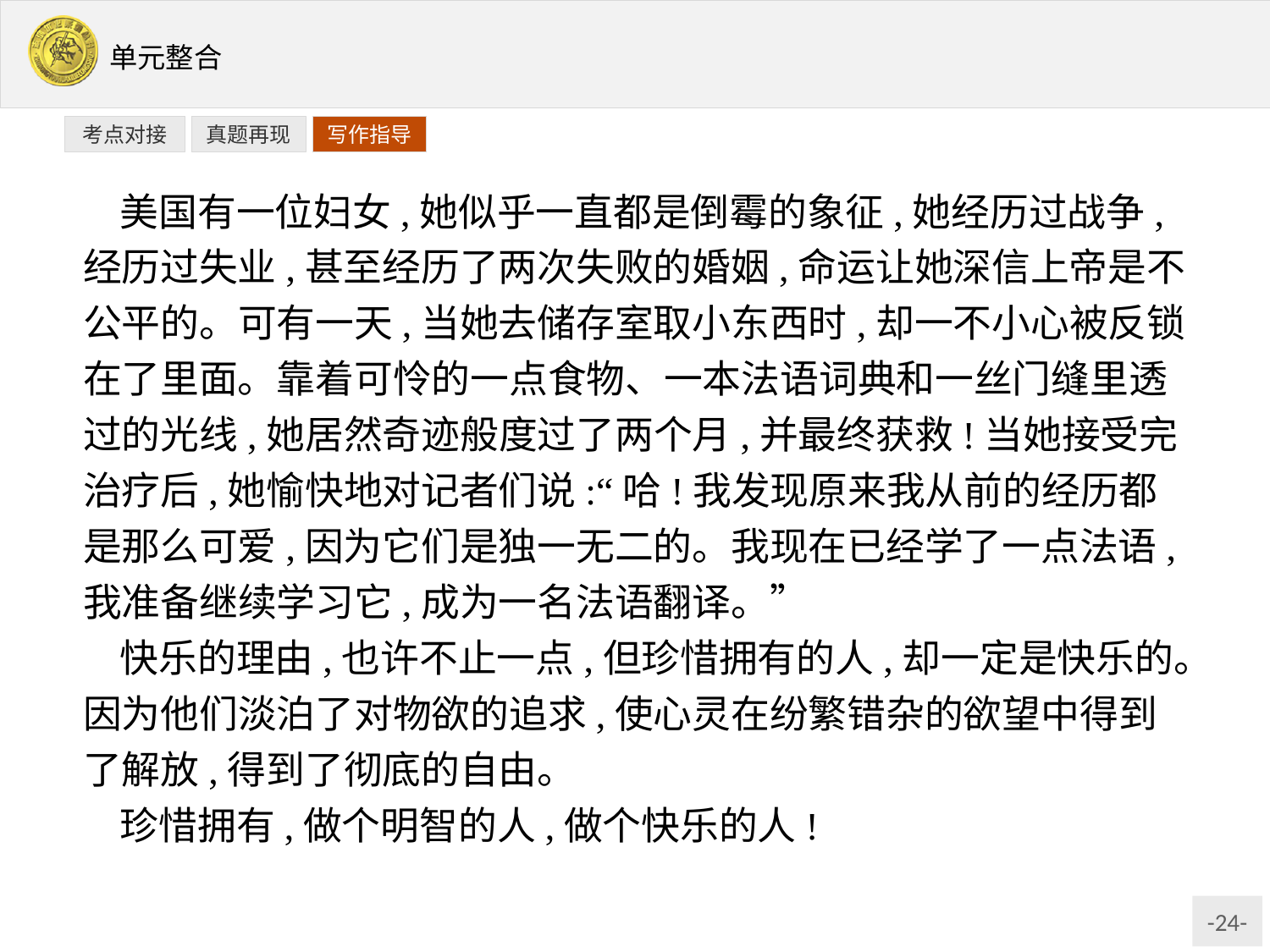

写作指导
考点对接
真题再现
美国有一位妇女,她似乎一直都是倒霉的象征,她经历过战争,经历过失业,甚至经历了两次失败的婚姻,命运让她深信上帝是不公平的。可有一天,当她去储存室取小东西时,却一不小心被反锁在了里面。靠着可怜的一点食物、一本法语词典和一丝门缝里透过的光线,她居然奇迹般度过了两个月,并最终获救!当她接受完治疗后,她愉快地对记者们说:“哈!我发现原来我从前的经历都是那么可爱,因为它们是独一无二的。我现在已经学了一点法语,我准备继续学习它,成为一名法语翻译。”
快乐的理由,也许不止一点,但珍惜拥有的人,却一定是快乐的。因为他们淡泊了对物欲的追求,使心灵在纷繁错杂的欲望中得到了解放,得到了彻底的自由。
珍惜拥有,做个明智的人,做个快乐的人!